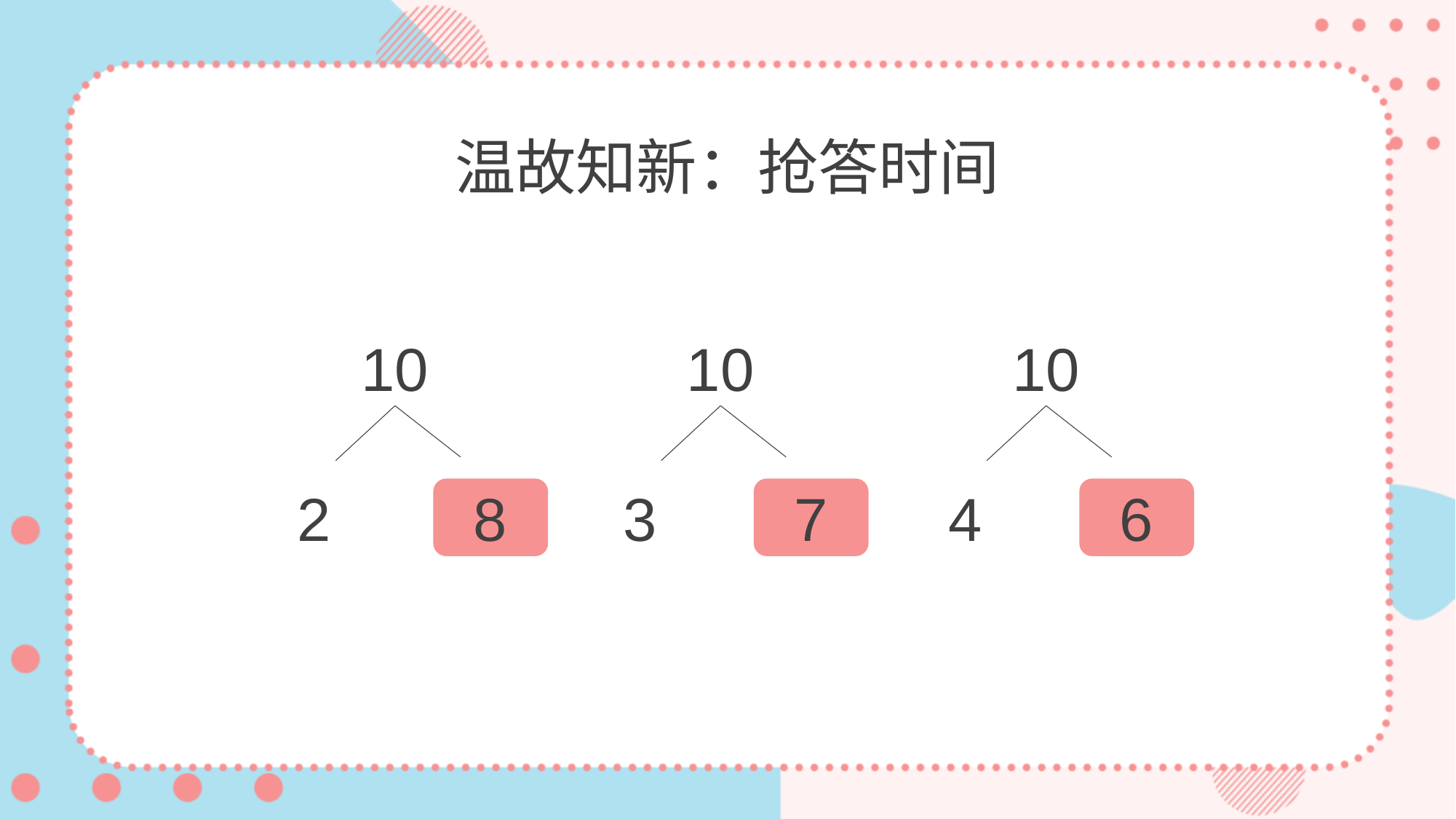

温故知新：抢答时间
10
10
10
8
7
6
2

3

4